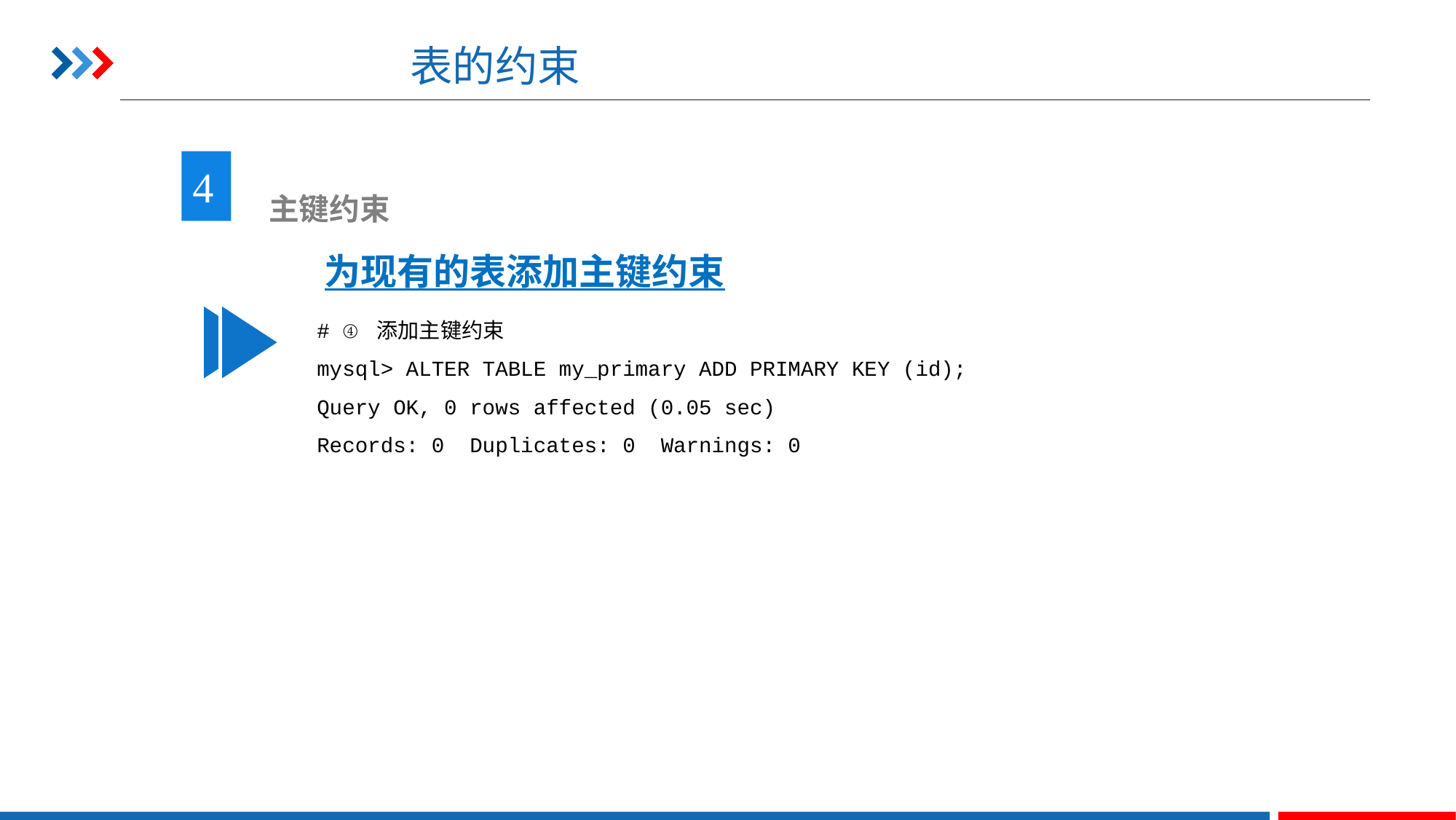

# 表的约束

4
  主键约束
为现有的表添加主键约束
# ④ 添加主键约束
mysql> ALTER TABLE my_primary ADD PRIMARY KEY (id);
Query OK, 0 rows affected (0.05 sec)
Records: 0  Duplicates: 0  Warnings: 0